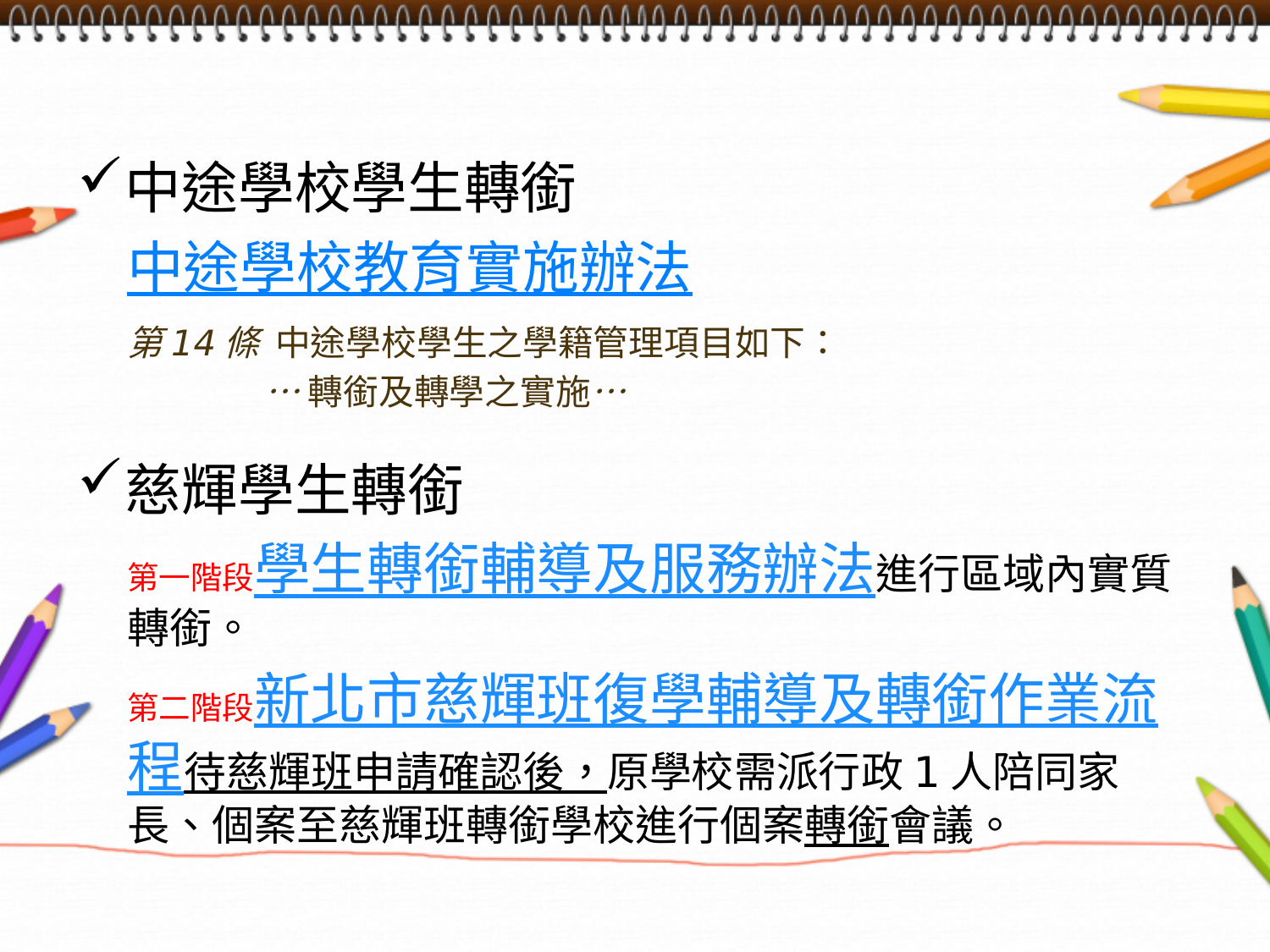

中途學校學生轉銜
中途學校教育實施辦法
第14條  中途學校學生之學籍管理項目如下：
…轉銜及轉學之實施…
慈輝學生轉銜
第一階段學生轉銜輔導及服務辦法進行區域內實質轉銜。
第二階段新北市慈輝班復學輔導及轉銜作業流程待慈輝班申請確認後，原學校需派行政1人陪同家長、個案至慈輝班轉銜學校進行個案轉銜會議。